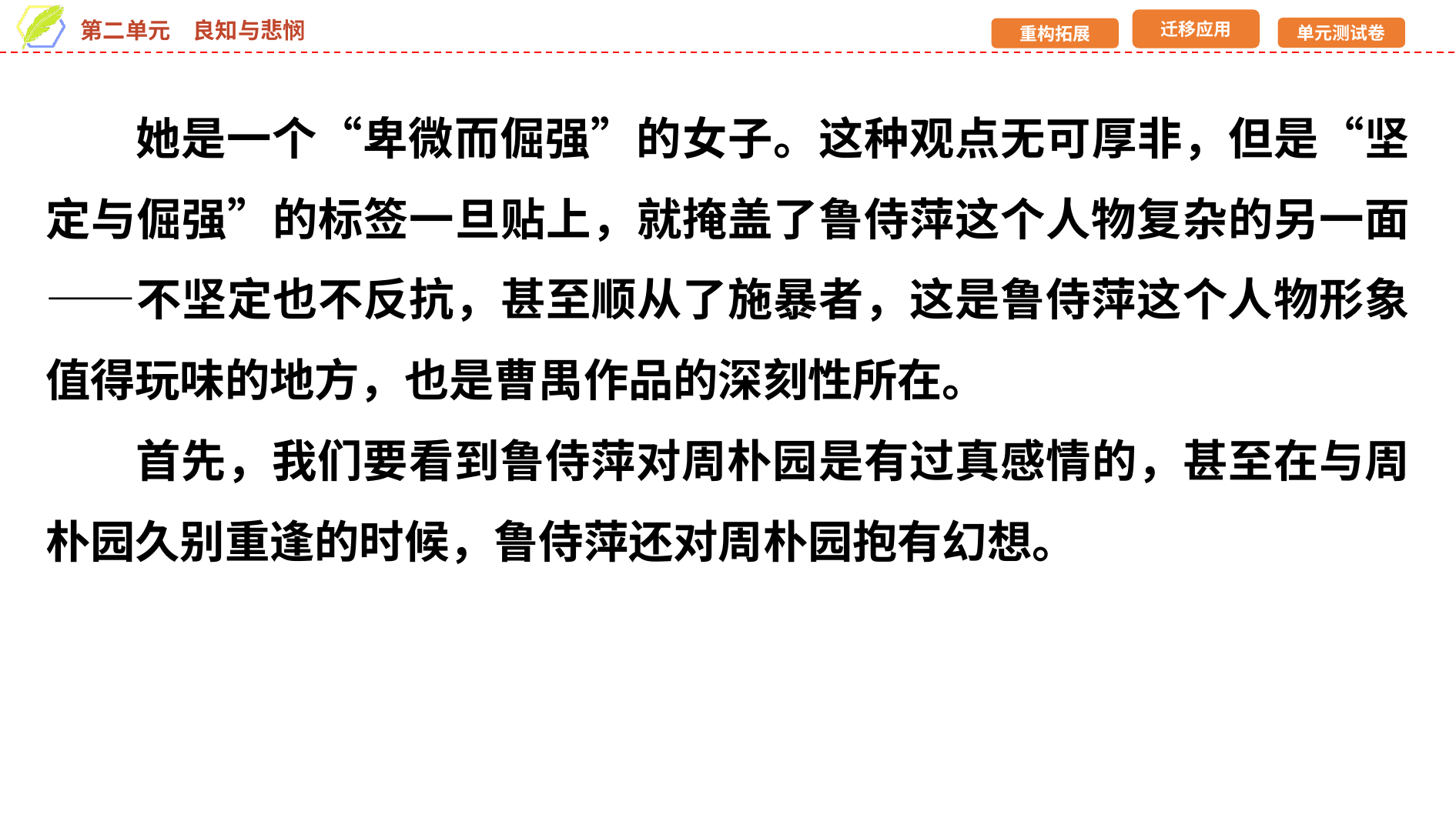

她是一个“卑微而倔强”的女子。这种观点无可厚非，但是“坚定与倔强”的标签一旦贴上，就掩盖了鲁侍萍这个人物复杂的另一面——不坚定也不反抗，甚至顺从了施暴者，这是鲁侍萍这个人物形象值得玩味的地方，也是曹禺作品的深刻性所在。
首先，我们要看到鲁侍萍对周朴园是有过真感情的，甚至在与周朴园久别重逢的时候，鲁侍萍还对周朴园抱有幻想。